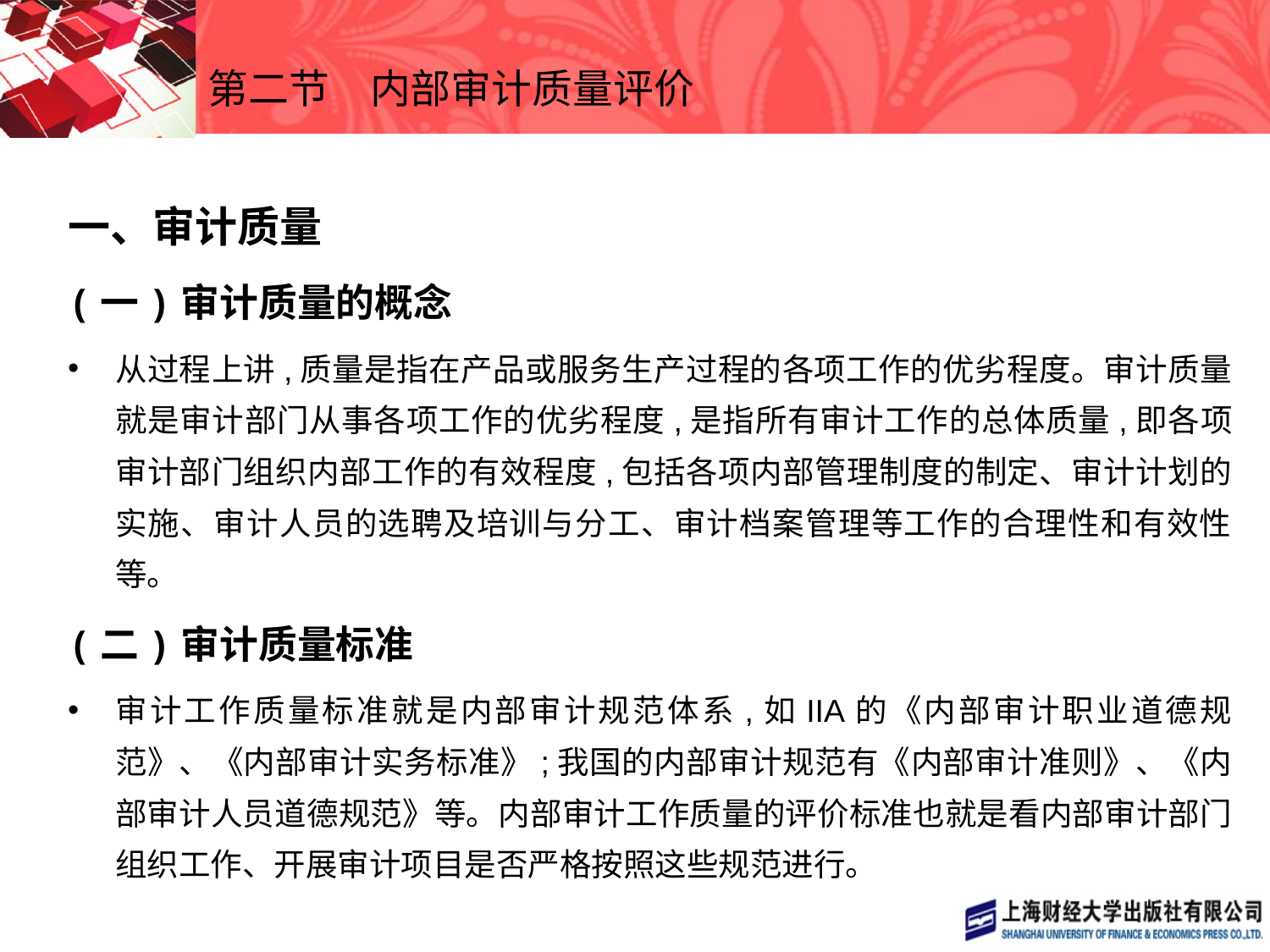

# 第二节　内部审计质量评价
一、审计质量
(一)审计质量的概念
从过程上讲,质量是指在产品或服务生产过程的各项工作的优劣程度。审计质量就是审计部门从事各项工作的优劣程度,是指所有审计工作的总体质量,即各项审计部门组织内部工作的有效程度,包括各项内部管理制度的制定、审计计划的实施、审计人员的选聘及培训与分工、审计档案管理等工作的合理性和有效性等。
(二)审计质量标准
审计工作质量标准就是内部审计规范体系,如IIA的《内部审计职业道德规范》、《内部审计实务标准》;我国的内部审计规范有《内部审计准则》、《内部审计人员道德规范》等。内部审计工作质量的评价标准也就是看内部审计部门组织工作、开展审计项目是否严格按照这些规范进行。